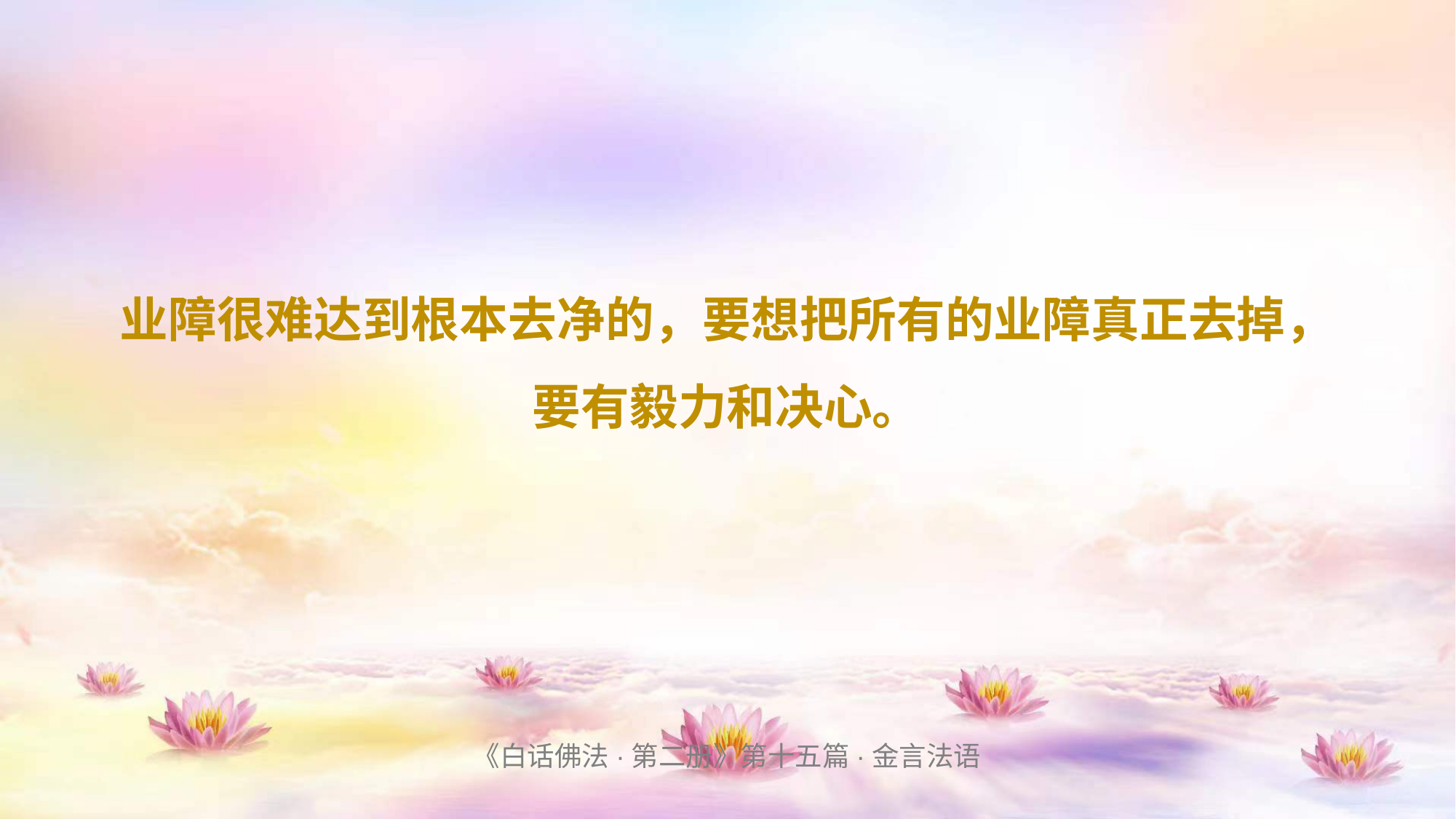

# 业障很难达到根本去净的，要想把所有的业障真正去掉， 要有毅力和决心。
《白话佛法·第二册》第十五篇·金言法语